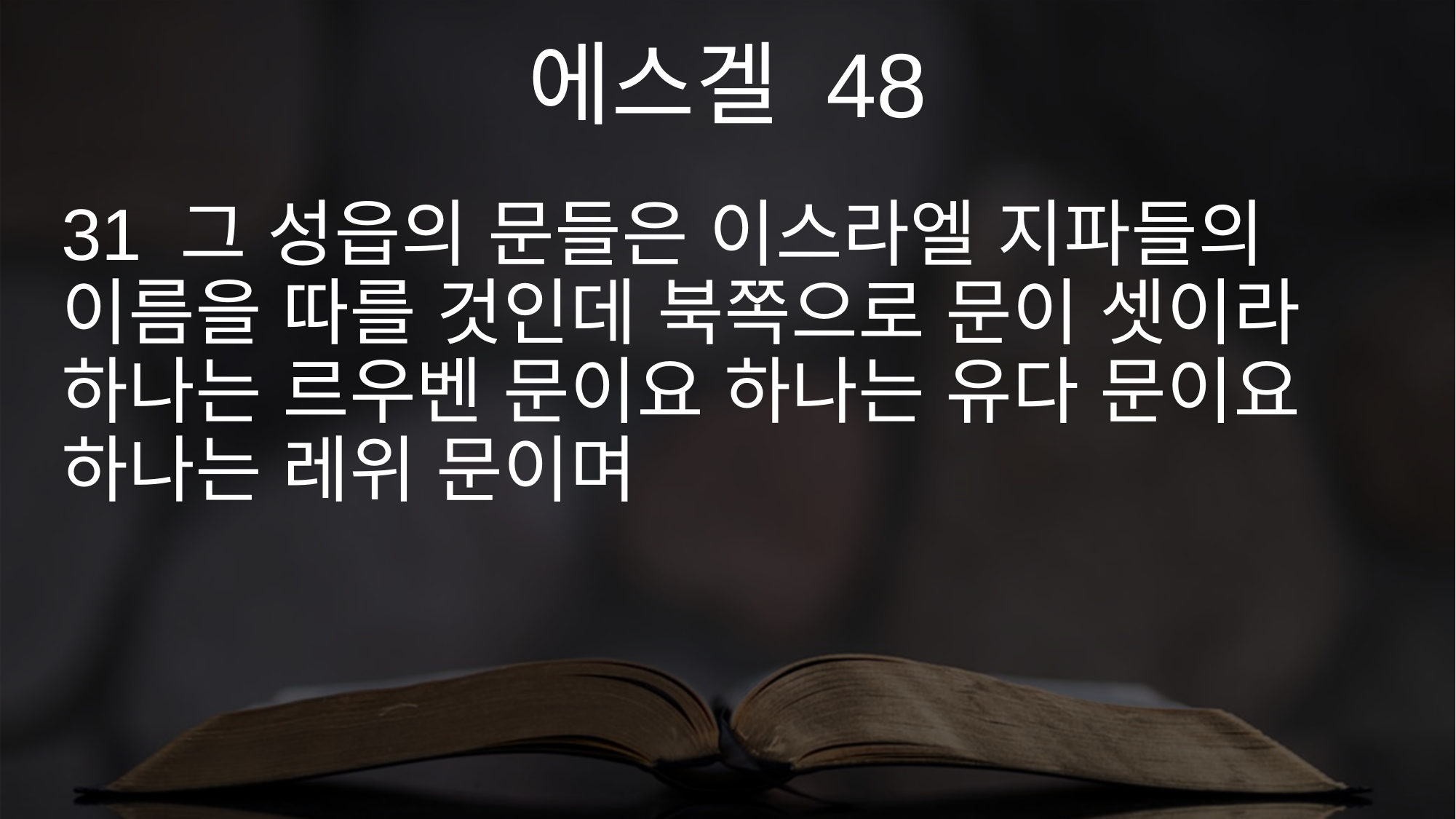

에스겔 48
31 그 성읍의 문들은 이스라엘 지파들의 이름을 따를 것인데 북쪽으로 문이 셋이라 하나는 르우벤 문이요 하나는 유다 문이요 하나는 레위 문이며